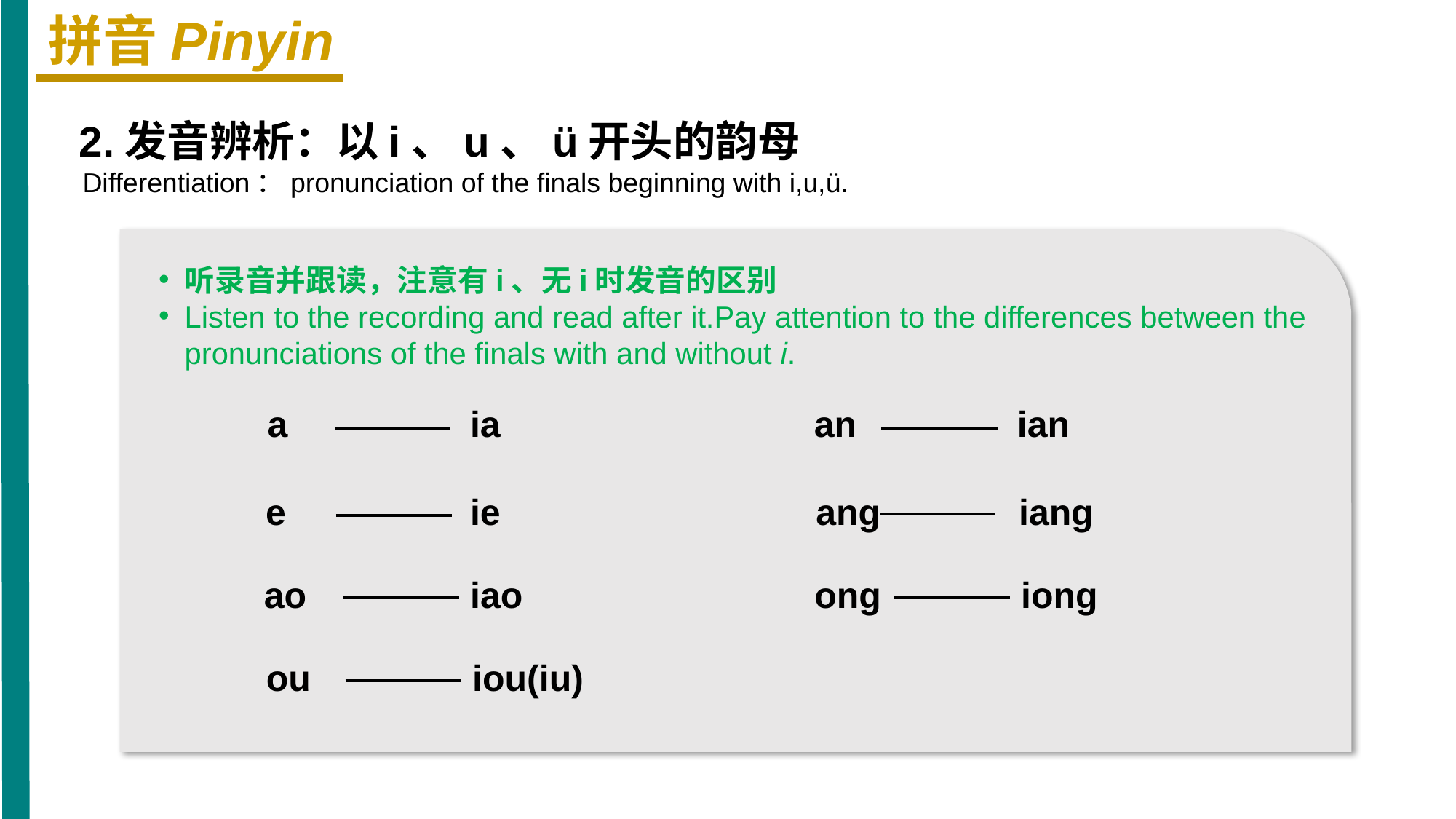

拼音Pinyin
 2.发音辨析：以i、u、ü开头的韵母
  Differentiation：pronunciation of the finals beginning with i,u,ü.

听录音并跟读，注意有i、无i时发音的区别
Listen to the recording and read after it.Pay attention to the differences between the pronunciations of the finals with and without i.

a
ia
an
ian
e
ie
anɡ
ianɡ
ao
iao
onɡ
ionɡ
ou
iou(iu)